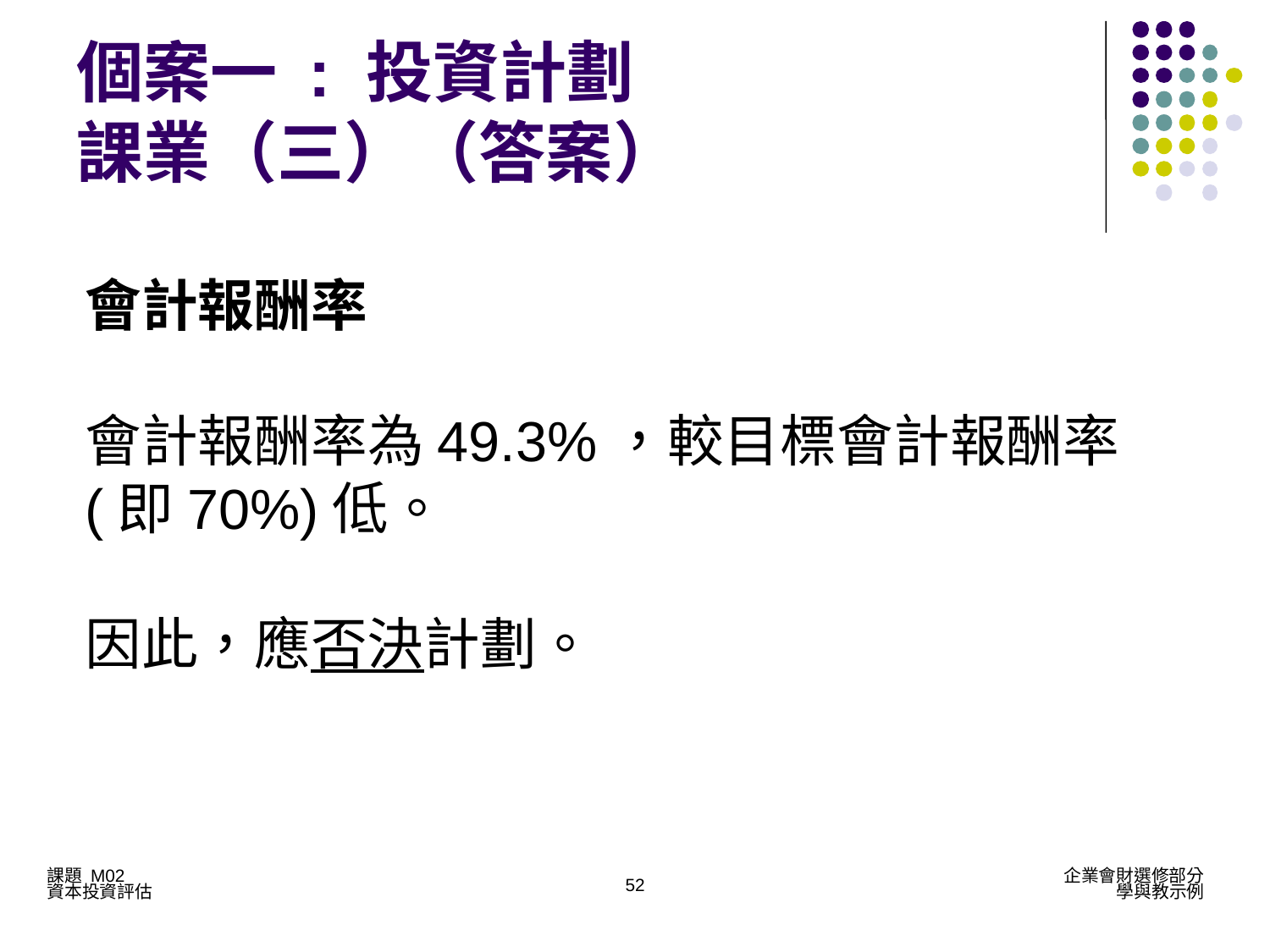

個案一 : 投資計劃
課業（三）（答案）
會計報酬率

會計報酬率為49.3%，較目標會計報酬率(即70%)低。

因此，應否決計劃。

52